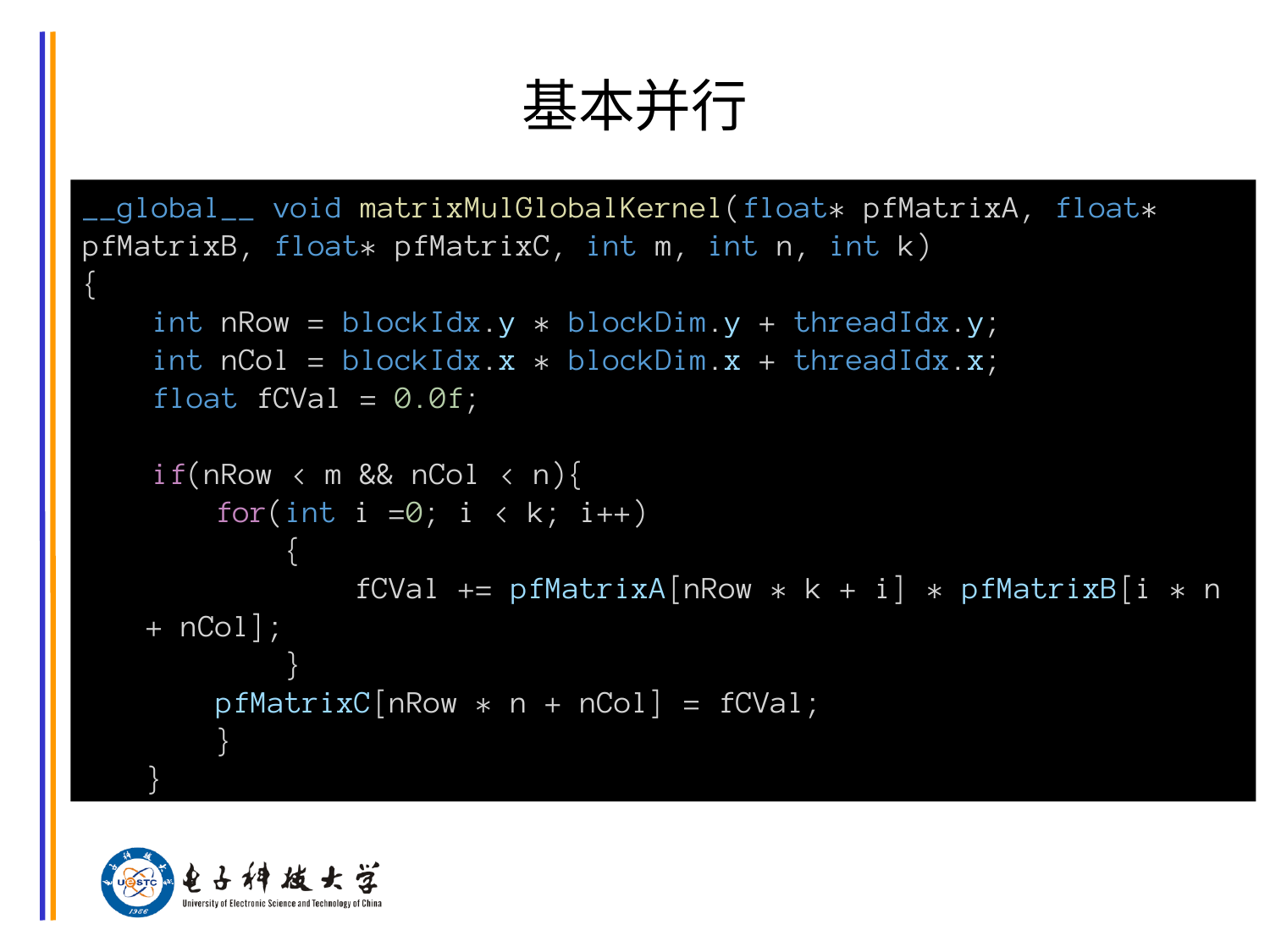

# 基本并行
__global__ void matrixMulGlobalKernel(float* pfMatrixA, float* pfMatrixB, float* pfMatrixC, int m, int n, int k)
{
    int nRow = blockIdx.y * blockDim.y + threadIdx.y;
    int nCol = blockIdx.x * blockDim.x + threadIdx.x;
    float fCVal = 0.0f;
    if(nRow < m && nCol < n){
    for(int i =0; i < k; i++)
        {
            fCVal += pfMatrixA[nRow * k + i] * pfMatrixB[i * n + nCol];
        }
    pfMatrixC[nRow * n + nCol] = fCVal;
    }
}
芯片